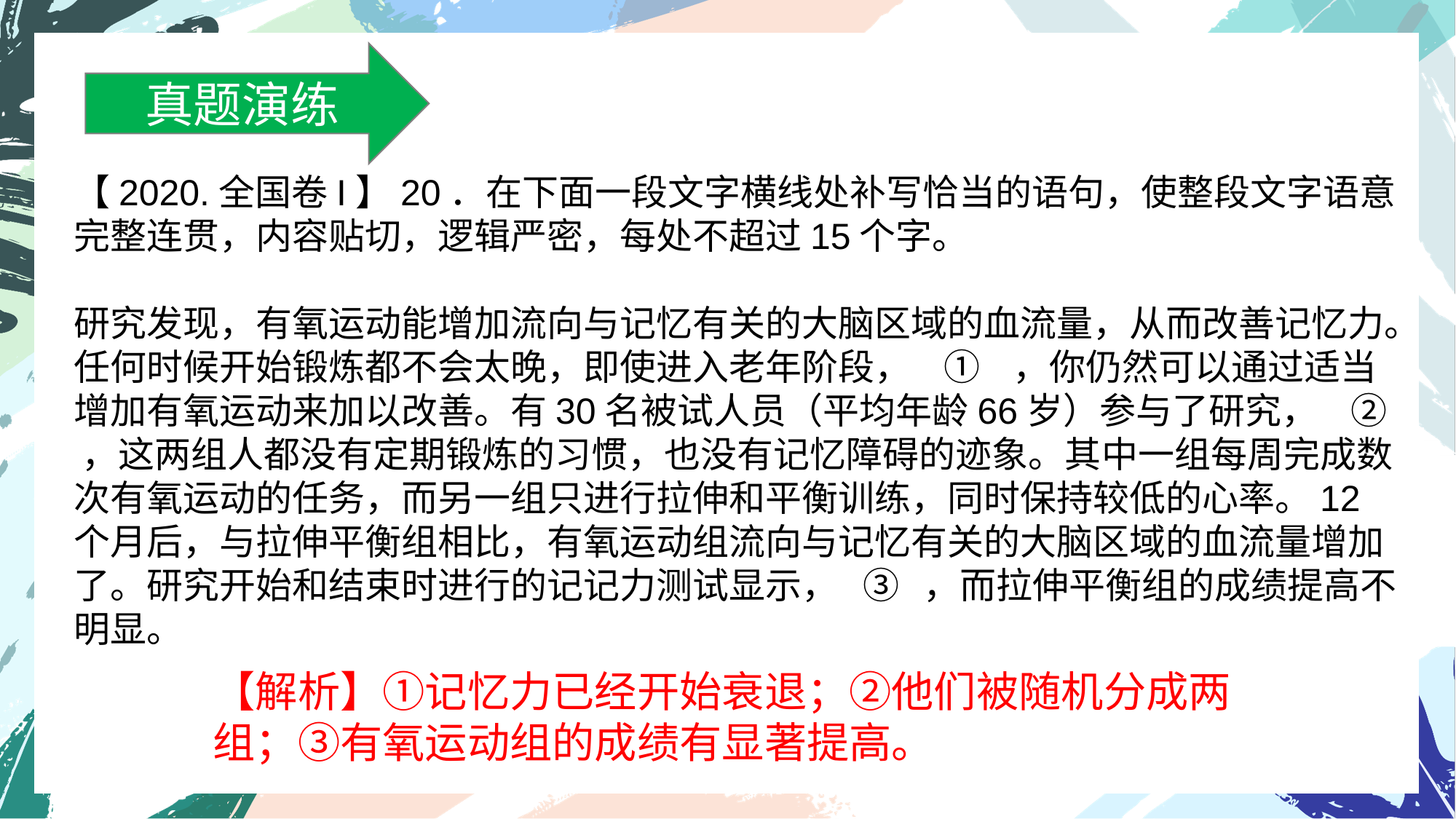

真题演练
【2020.全国卷I】20．在下面一段文字横线处补写恰当的语句，使整段文字语意完整连贯，内容贴切，逻辑严密，每处不超过15个字。

研究发现，有氧运动能增加流向与记忆有关的大脑区域的血流量，从而改善记忆力。任何时候开始锻炼都不会太晚，即使进入老年阶段，    ①    ，你仍然可以通过适当增加有氧运动来加以改善。有30名被试人员（平均年龄66岁）参与了研究，    ②    ，这两组人都没有定期锻炼的习惯，也没有记忆障碍的迹象。其中一组每周完成数次有氧运动的任务，而另一组只进行拉伸和平衡训练，同时保持较低的心率。12个月后，与拉伸平衡组相比，有氧运动组流向与记忆有关的大脑区域的血流量增加了。研究开始和结束时进行的记记力测试显示，   ③   ，而拉伸平衡组的成绩提高不明显。
【解析】①记忆力已经开始衰退；②他们被随机分成两组；③有氧运动组的成绩有显著提高。